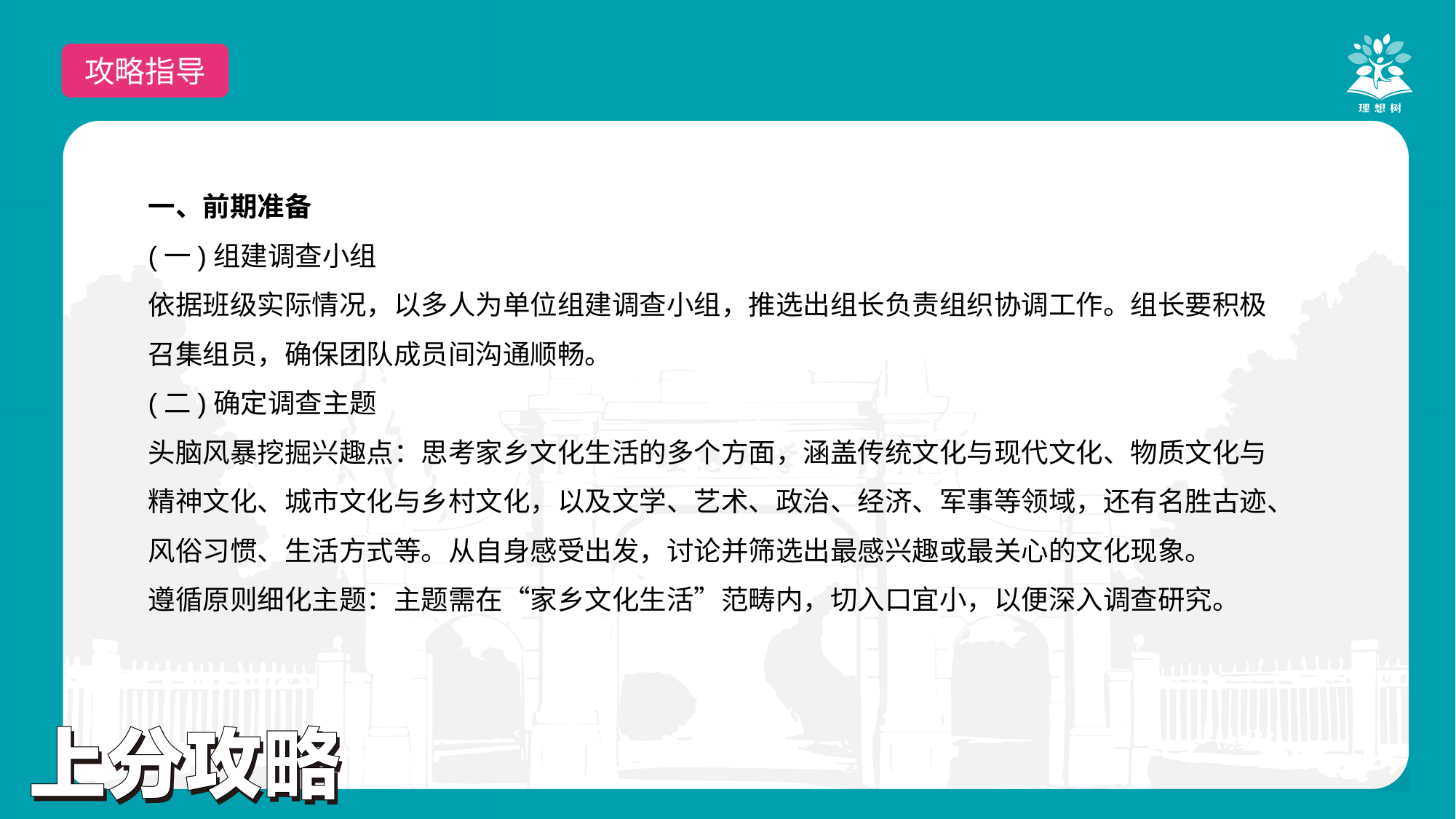

攻略指导
一、前期准备
(一)组建调查小组
依据班级实际情况，以多人为单位组建调查小组，推选出组长负责组织协调工作。组长要积极召集组员，确保团队成员间沟通顺畅。
(二)确定调查主题
头脑风暴挖掘兴趣点：思考家乡文化生活的多个方面，涵盖传统文化与现代文化、物质文化与精神文化、城市文化与乡村文化，以及文学、艺术、政治、经济、军事等领域，还有名胜古迹、风俗习惯、生活方式等。从自身感受出发，讨论并筛选出最感兴趣或最关心的文化现象。
遵循原则细化主题：主题需在“家乡文化生活”范畴内，切入口宜小，以便深入调查研究。